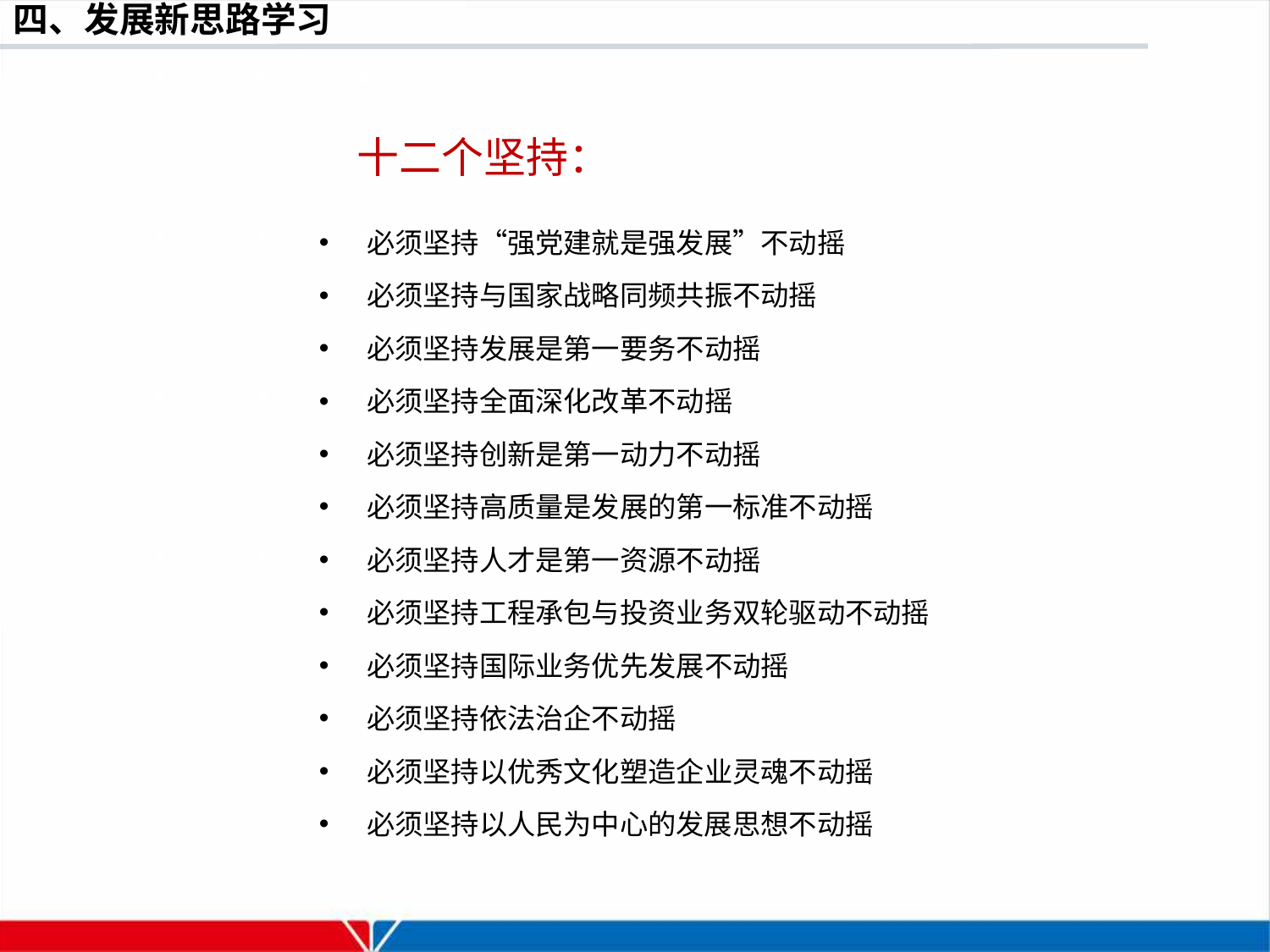

十二个坚持：
必须坚持“强党建就是强发展”不动摇
必须坚持与国家战略同频共振不动摇
必须坚持发展是第一要务不动摇
必须坚持全面深化改革不动摇
必须坚持创新是第一动力不动摇
必须坚持高质量是发展的第一标准不动摇
必须坚持人才是第一资源不动摇
必须坚持工程承包与投资业务双轮驱动不动摇
必须坚持国际业务优先发展不动摇
必须坚持依法治企不动摇
必须坚持以优秀文化塑造企业灵魂不动摇
必须坚持以人民为中心的发展思想不动摇